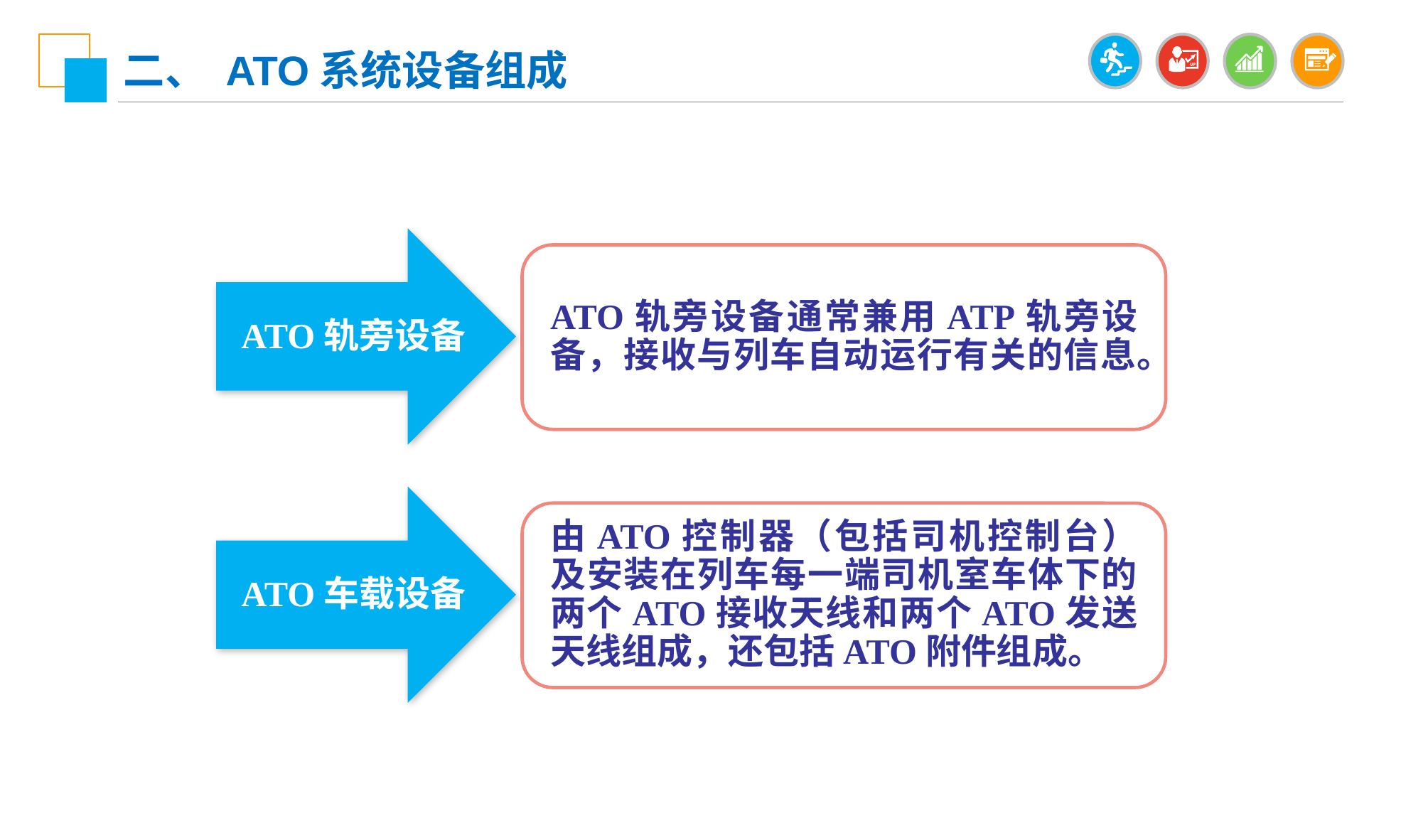

二、 ATO系统设备组成

ATO轨旁设备

ATO轨旁设备通常兼用ATP轨旁设备，接收与列车自动运行有关的信息。

ATO车载设备

由ATO控制器（包括司机控制台）及安装在列车每一端司机室车体下的两个ATO接收天线和两个ATO发送天线组成，还包括ATO附件组成。